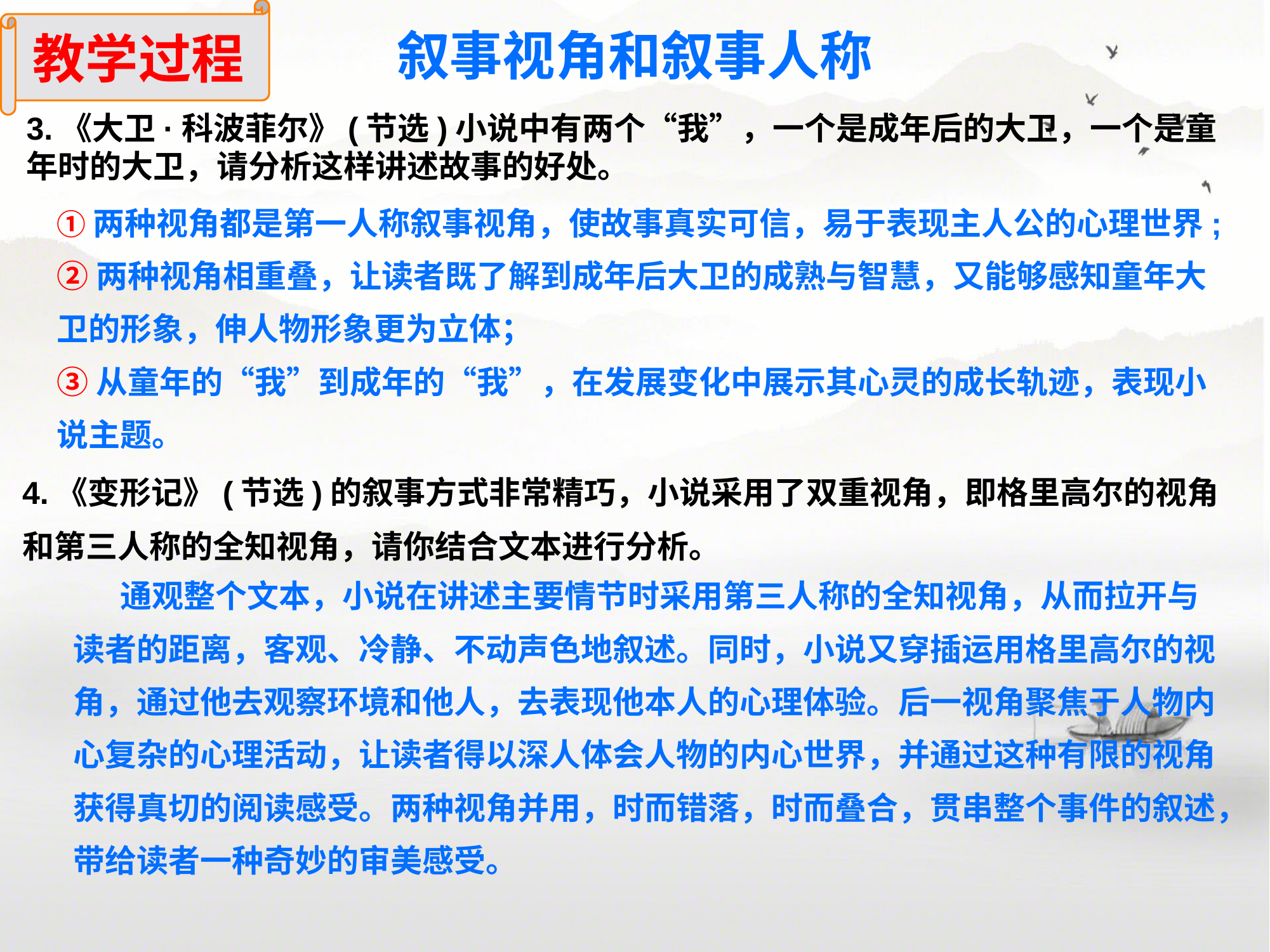

教学过程
叙事视角和叙事人称
3.《大卫·科波菲尔》(节选)小说中有两个“我”，一个是成年后的大卫，一个是童年时的大卫，请分析这样讲述故事的好处。
①两种视角都是第一人称叙事视角，使故事真实可信，易于表现主人公的心理世界;
②两种视角相重叠，让读者既了解到成年后大卫的成熟与智慧，又能够感知童年大卫的形象，伸人物形象更为立体；
③从童年的“我”到成年的“我”，在发展变化中展示其心灵的成长轨迹，表现小说主题。
4.《变形记》(节选)的叙事方式非常精巧，小说采用了双重视角，即格里高尔的视角和第三人称的全知视角，请你结合文本进行分析。
      通观整个文本，小说在讲述主要情节时采用第三人称的全知视角，从而拉开与读者的距离，客观、冷静、不动声色地叙述。同时，小说又穿插运用格里高尔的视角，通过他去观察环境和他人，去表现他本人的心理体验。后一视角聚焦于人物内心复杂的心理活动，让读者得以深人体会人物的内心世界，并通过这种有限的视角获得真切的阅读感受。两种视角并用，时而错落，时而叠合，贯串整个事件的叙述，带给读者一种奇妙的审美感受。